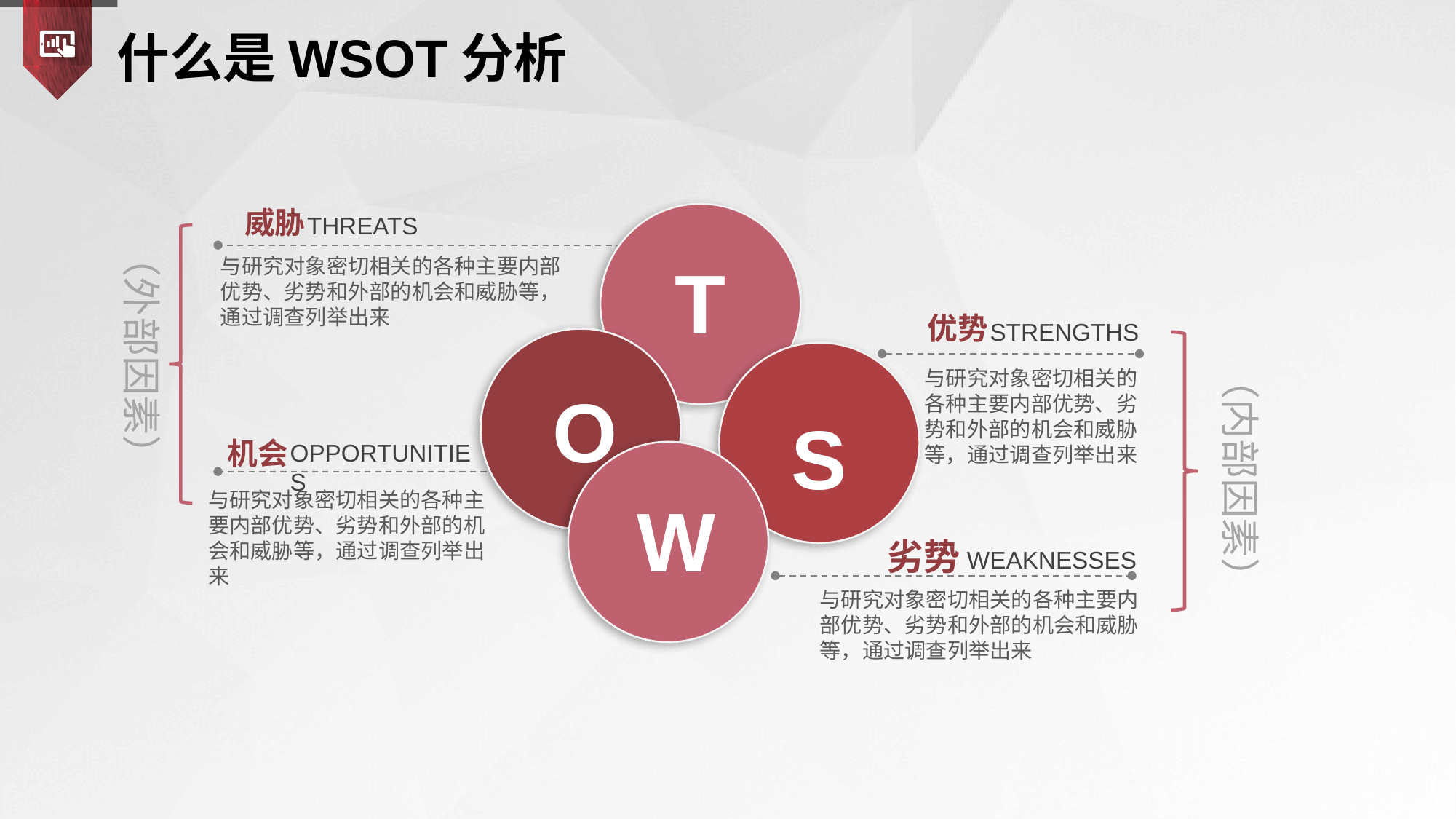

威胁

THREATS

（外部因素）

T

与研究对象密切相关的各种主要内部优势、劣势和外部的机会和威胁等，通过调查列举出来
优势
STRENGTHS

（内部因素）
与研究对象密切相关的各种主要内部优势、劣势和外部的机会和威胁等，通过调查列举出来
O

S
机会
OPPORTUNITIES

与研究对象密切相关的各种主要内部优势、劣势和外部的机会和威胁等，通过调查列举出来
W
劣势
WEAKNESSES

与研究对象密切相关的各种主要内部优势、劣势和外部的机会和威胁等，通过调查列举出来